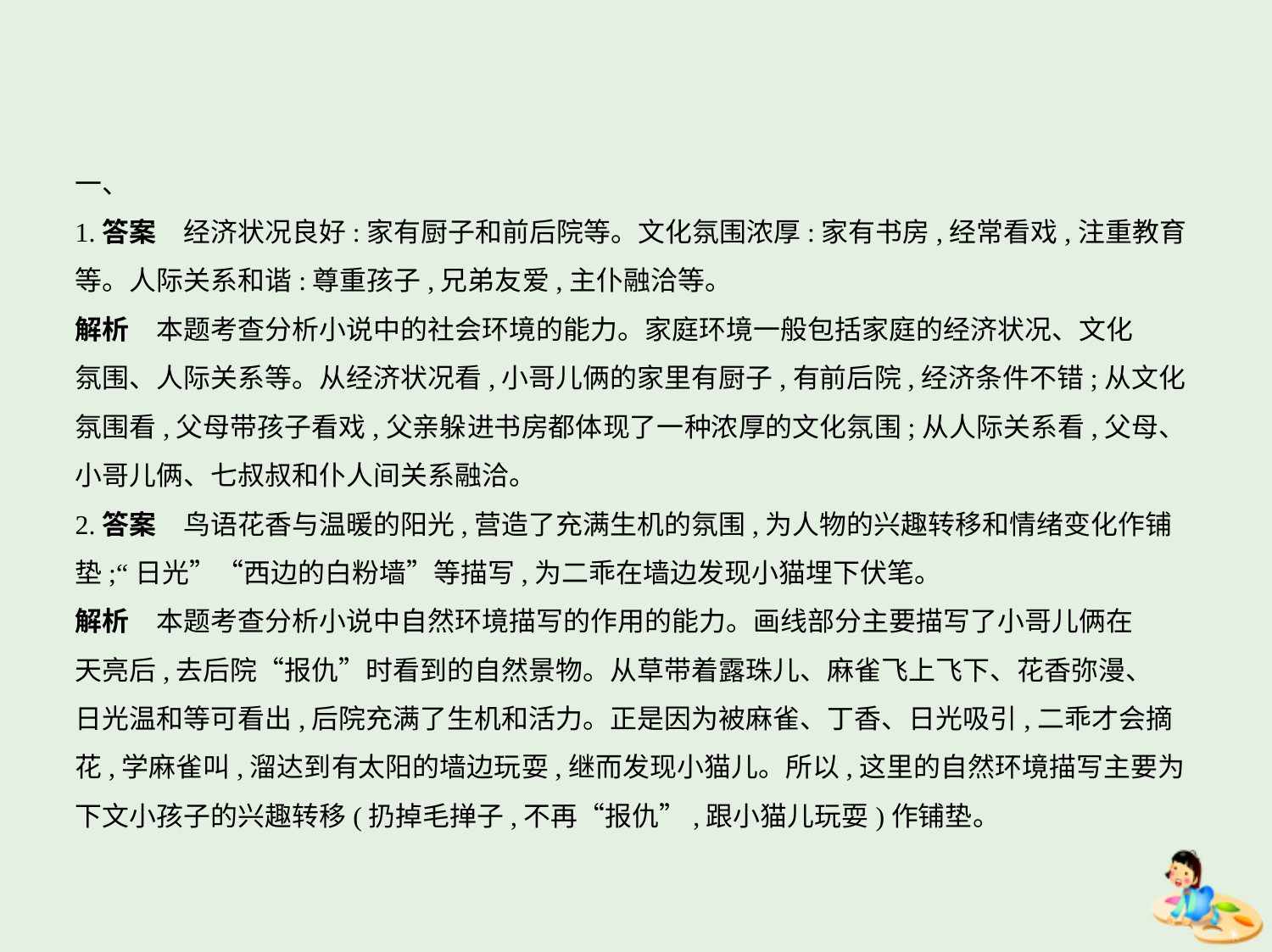

一、
1.答案　经济状况良好:家有厨子和前后院等。文化氛围浓厚:家有书房,经常看戏,注重教育
等。人际关系和谐:尊重孩子,兄弟友爱,主仆融洽等。
解析　本题考查分析小说中的社会环境的能力。家庭环境一般包括家庭的经济状况、文化
氛围、人际关系等。从经济状况看,小哥儿俩的家里有厨子,有前后院,经济条件不错;从文化
氛围看,父母带孩子看戏,父亲躲进书房都体现了一种浓厚的文化氛围;从人际关系看,父母、
小哥儿俩、七叔叔和仆人间关系融洽。
2.答案　鸟语花香与温暖的阳光,营造了充满生机的氛围,为人物的兴趣转移和情绪变化作铺
垫;“日光”“西边的白粉墙”等描写,为二乖在墙边发现小猫埋下伏笔。
解析　本题考查分析小说中自然环境描写的作用的能力。画线部分主要描写了小哥儿俩在
天亮后,去后院“报仇”时看到的自然景物。从草带着露珠儿、麻雀飞上飞下、花香弥漫、
日光温和等可看出,后院充满了生机和活力。正是因为被麻雀、丁香、日光吸引,二乖才会摘
花,学麻雀叫,溜达到有太阳的墙边玩耍,继而发现小猫儿。所以,这里的自然环境描写主要为
下文小孩子的兴趣转移(扔掉毛掸子,不再“报仇”,跟小猫儿玩耍)作铺垫。